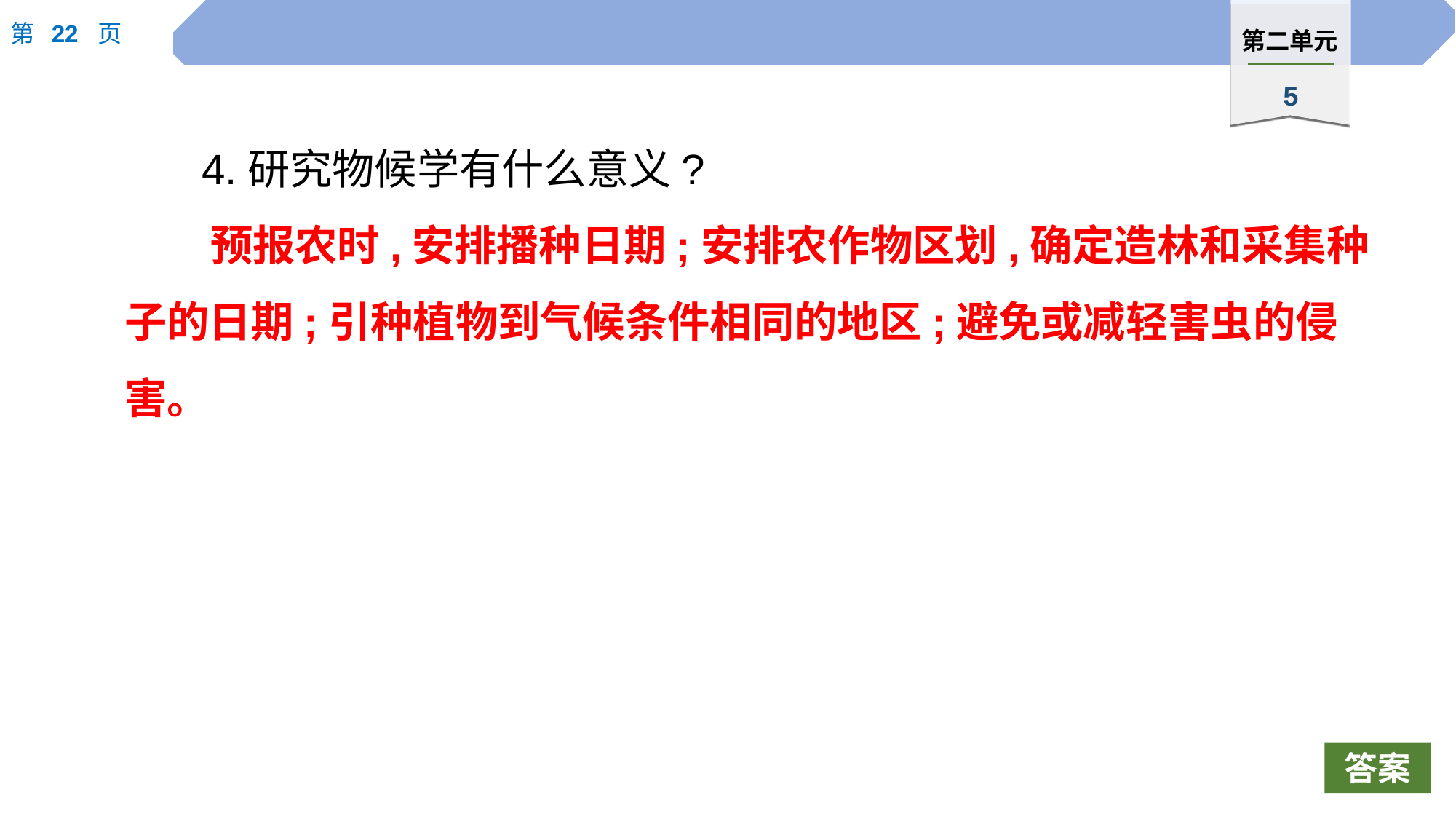

4.研究物候学有什么意义?
预报农时,安排播种日期;安排农作物区划,确定造林和采集种子的日期;引种植物到气候条件相同的地区;避免或减轻害虫的侵害。
答案